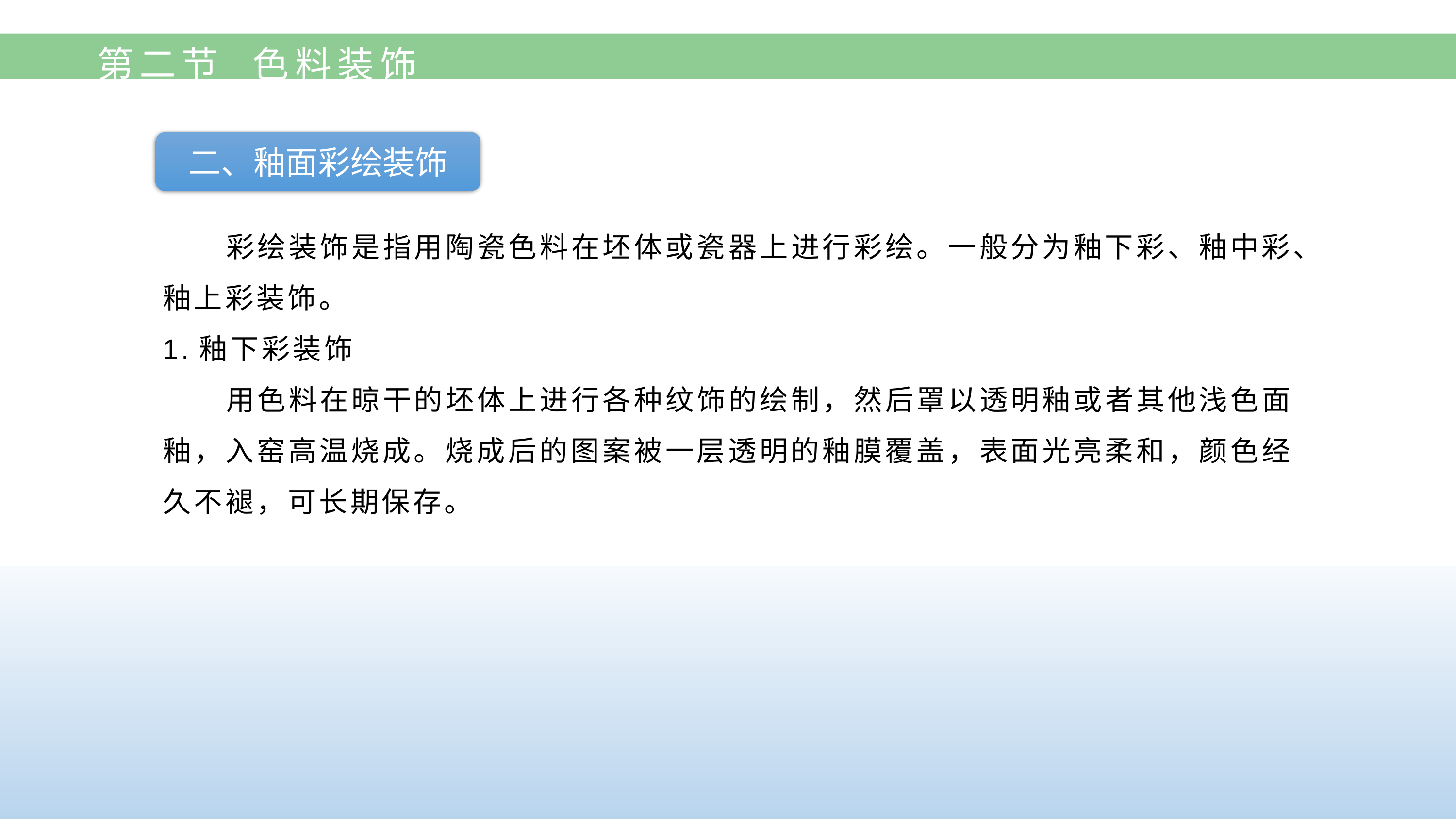

第二节  色料装饰

二、釉面彩绘装饰
      彩绘装饰是指用陶瓷色料在坯体或瓷器上进行彩绘。一般分为釉下彩、釉中彩、釉上彩装饰。
1.釉下彩装饰
      用色料在晾干的坯体上进行各种纹饰的绘制，然后罩以透明釉或者其他浅色面釉，入窑高温烧成。烧成后的图案被一层透明的釉膜覆盖，表面光亮柔和，颜色经久不褪，可长期保存。